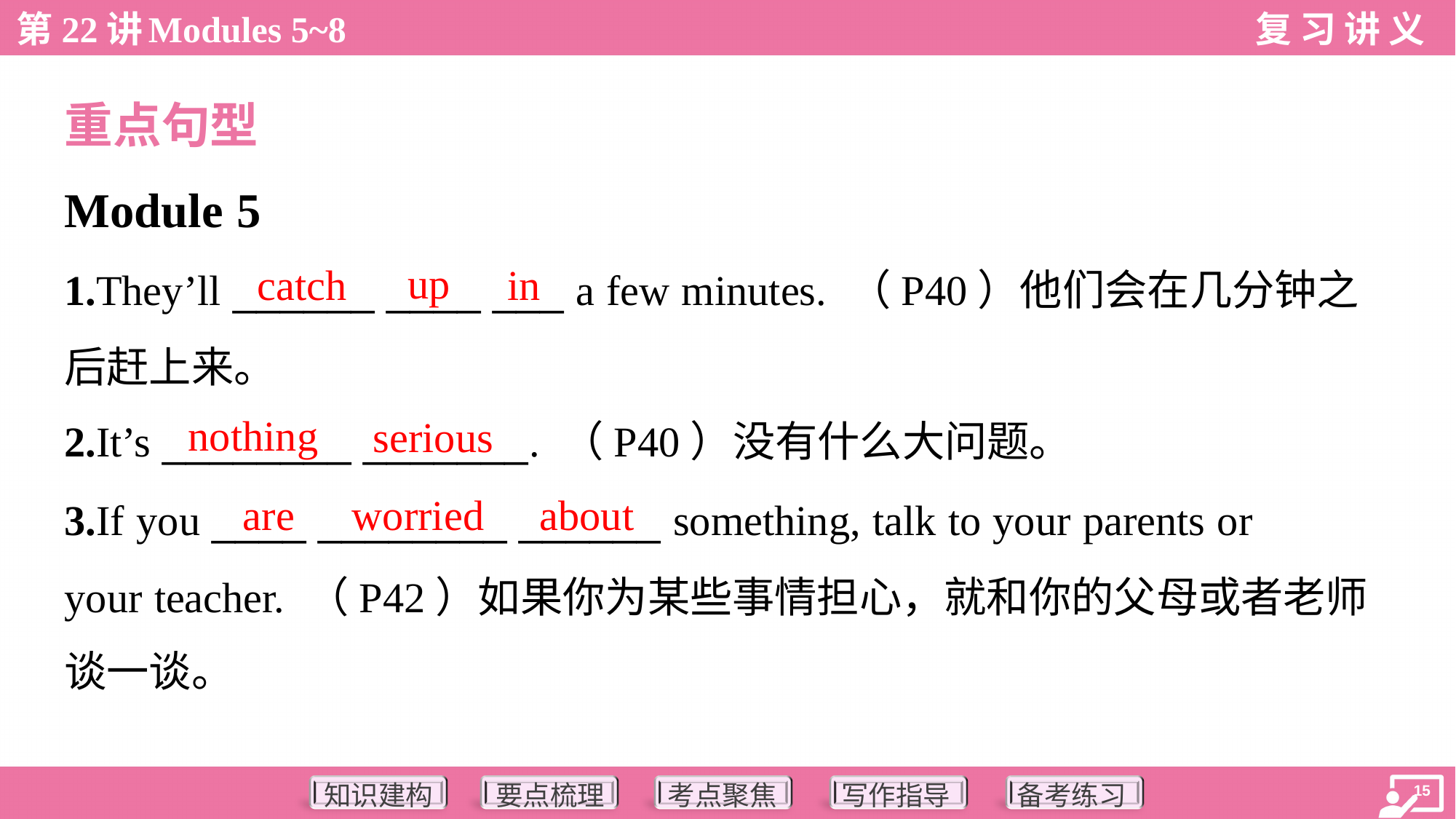

重点句型
Module 5
up
catch
in
1.They’ll ______ ____ ___ a few minutes. （P40）他们会在几分钟之
后赶上来。
2.It’s ________ _______. （P40）没有什么大问题。
nothing
serious
are
worried
about
3.If you ____ ________ ______ something, talk to your parents or
your teacher. （P42）如果你为某些事情担心，就和你的父母或者老师
谈一谈。